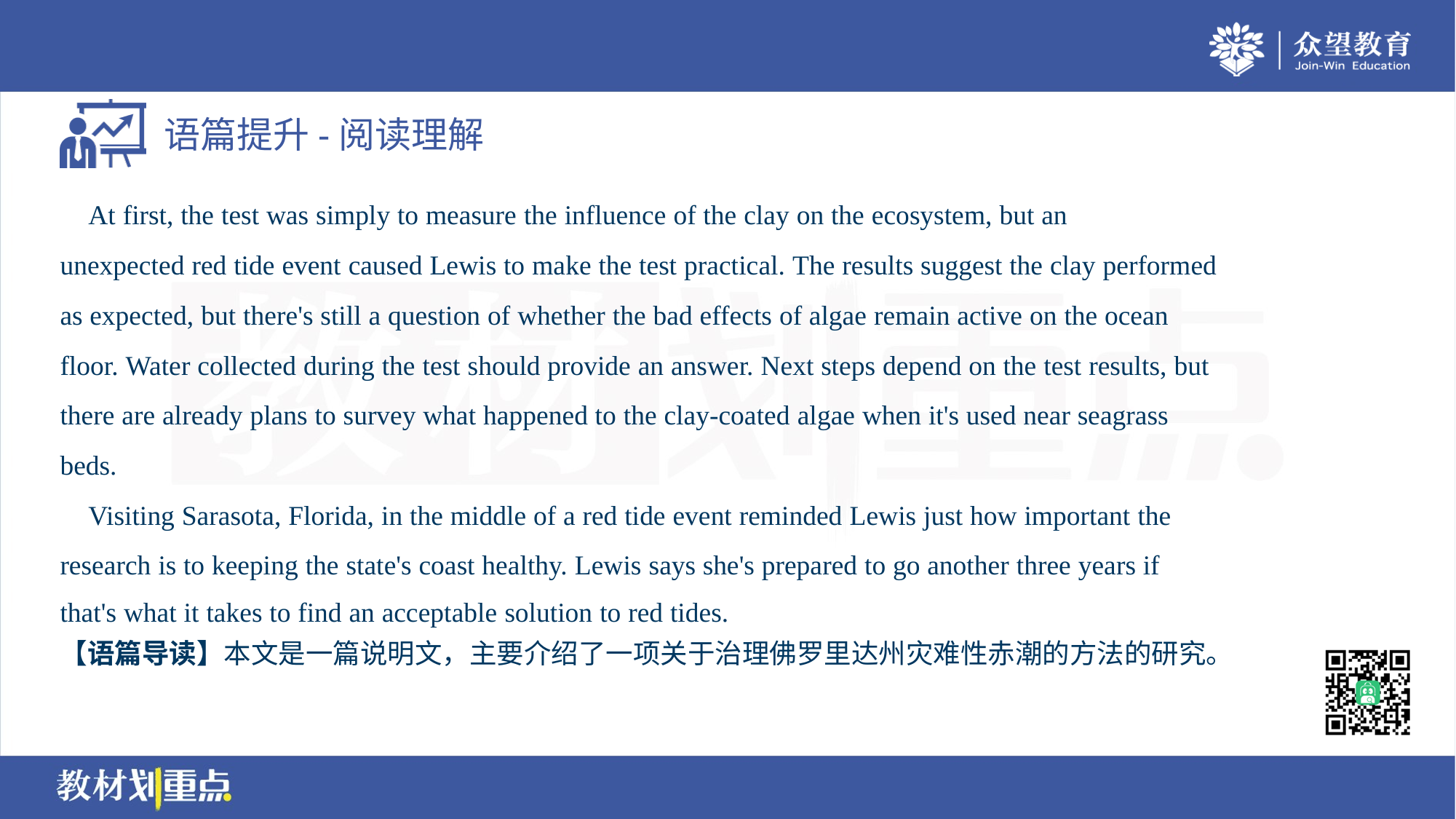

At first, the test was simply to measure the influence of the clay on the ecosystem, but an
unexpected red tide event caused Lewis to make the test practical. The results suggest the clay performed
as expected, but there's still a question of whether the bad effects of algae remain active on the ocean
floor. Water collected during the test should provide an answer. Next steps depend on the test results, but
there are already plans to survey what happened to the clay-coated algae when it's used near seagrass
beds.
    Visiting Sarasota, Florida, in the middle of a red tide event reminded Lewis just how important the
research is to keeping the state's coast healthy. Lewis says she's prepared to go another three years if
that's what it takes to find an acceptable solution to red tides.
【语篇导读】本文是一篇说明文，主要介绍了一项关于治理佛罗里达州灾难性赤潮的方法的研究。